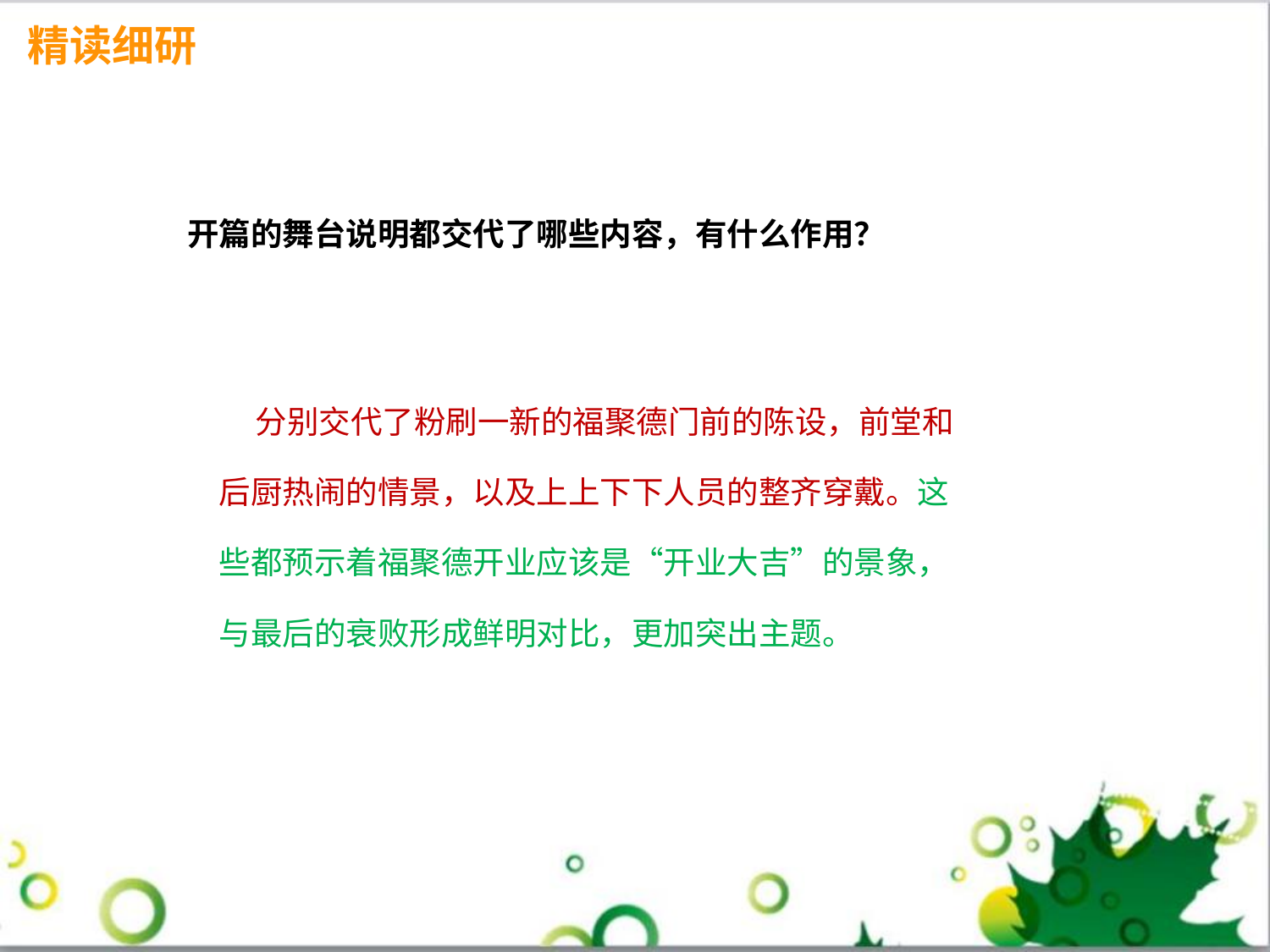

精读细研
# 开篇的舞台说明都交代了哪些内容，有什么作用？
    分别交代了粉刷一新的福聚德门前的陈设，前堂和后厨热闹的情景，以及上上下下人员的整齐穿戴。这些都预示着福聚德开业应该是“开业大吉”的景象，与最后的衰败形成鲜明对比，更加突出主题。